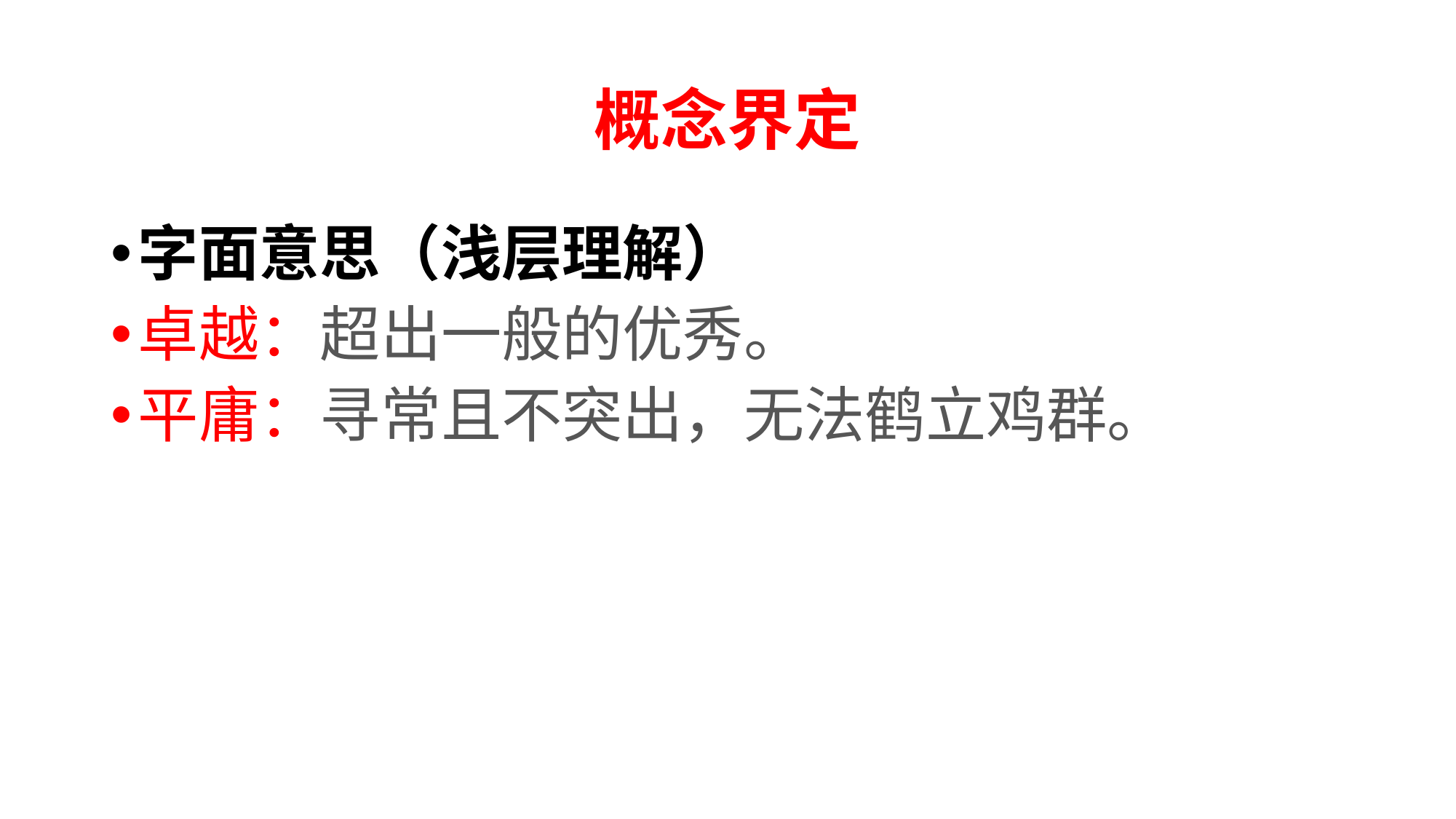

# 概念界定
字面意思（浅层理解）
卓越：超出一般的优秀。
平庸：寻常且不突出，无法鹤立鸡群。